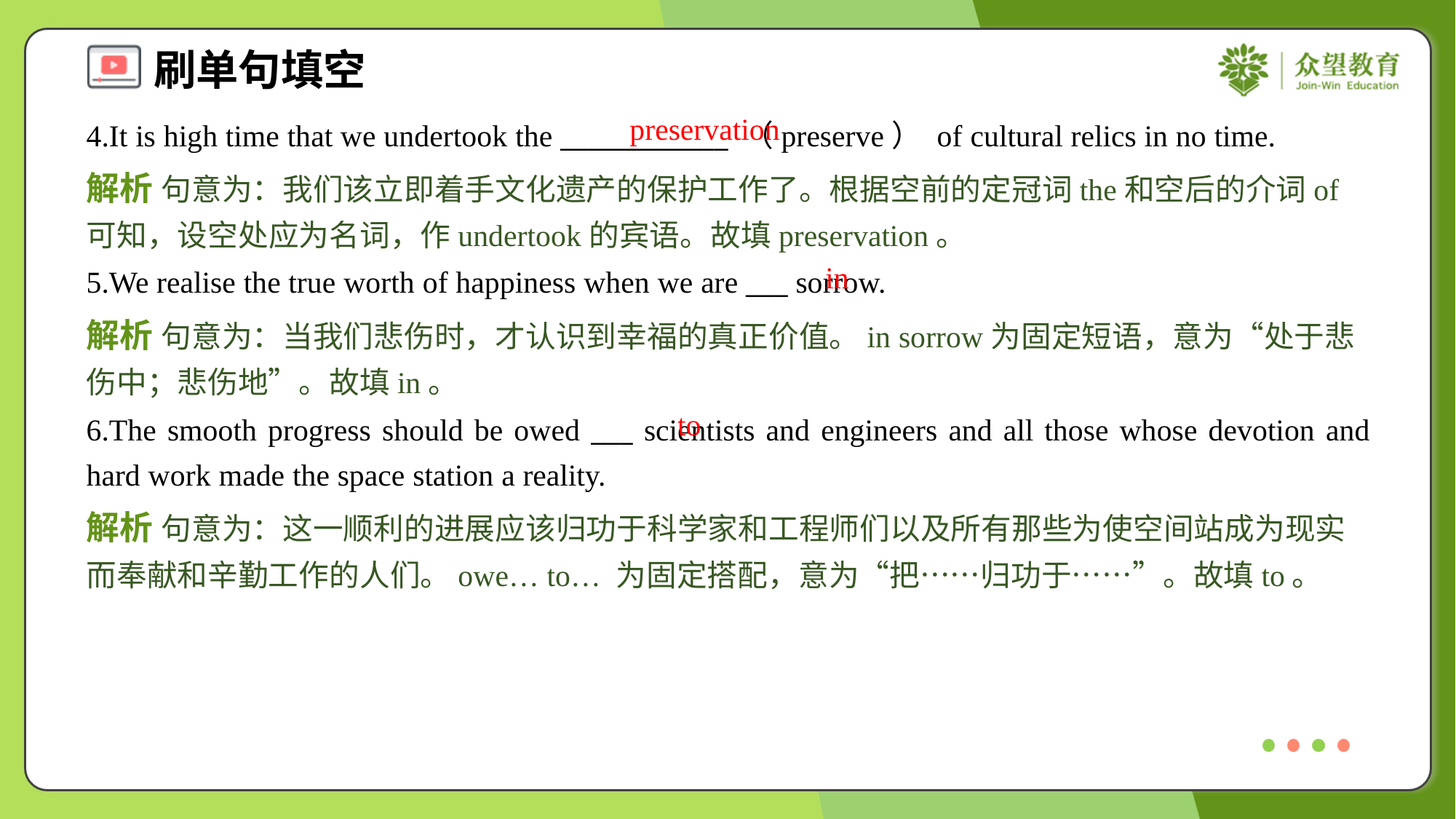

preservation
4.It is high time that we undertook the ____________ （preserve） of cultural relics in no time.
解析 句意为：我们该立即着手文化遗产的保护工作了。根据空前的定冠词the和空后的介词of可知，设空处应为名词，作undertook的宾语。故填preservation。
in
5.We realise the true worth of happiness when we are ___ sorrow.
解析 句意为：当我们悲伤时，才认识到幸福的真正价值。in sorrow为固定短语，意为“处于悲伤中；悲伤地”。故填in。
to
6.The smooth progress should be owed ___ scientists and engineers and all those whose devotion and hard work made the space station a reality.
解析 句意为：这一顺利的进展应该归功于科学家和工程师们以及所有那些为使空间站成为现实而奉献和辛勤工作的人们。owe… to… 为固定搭配，意为“把……归功于……”。故填to。